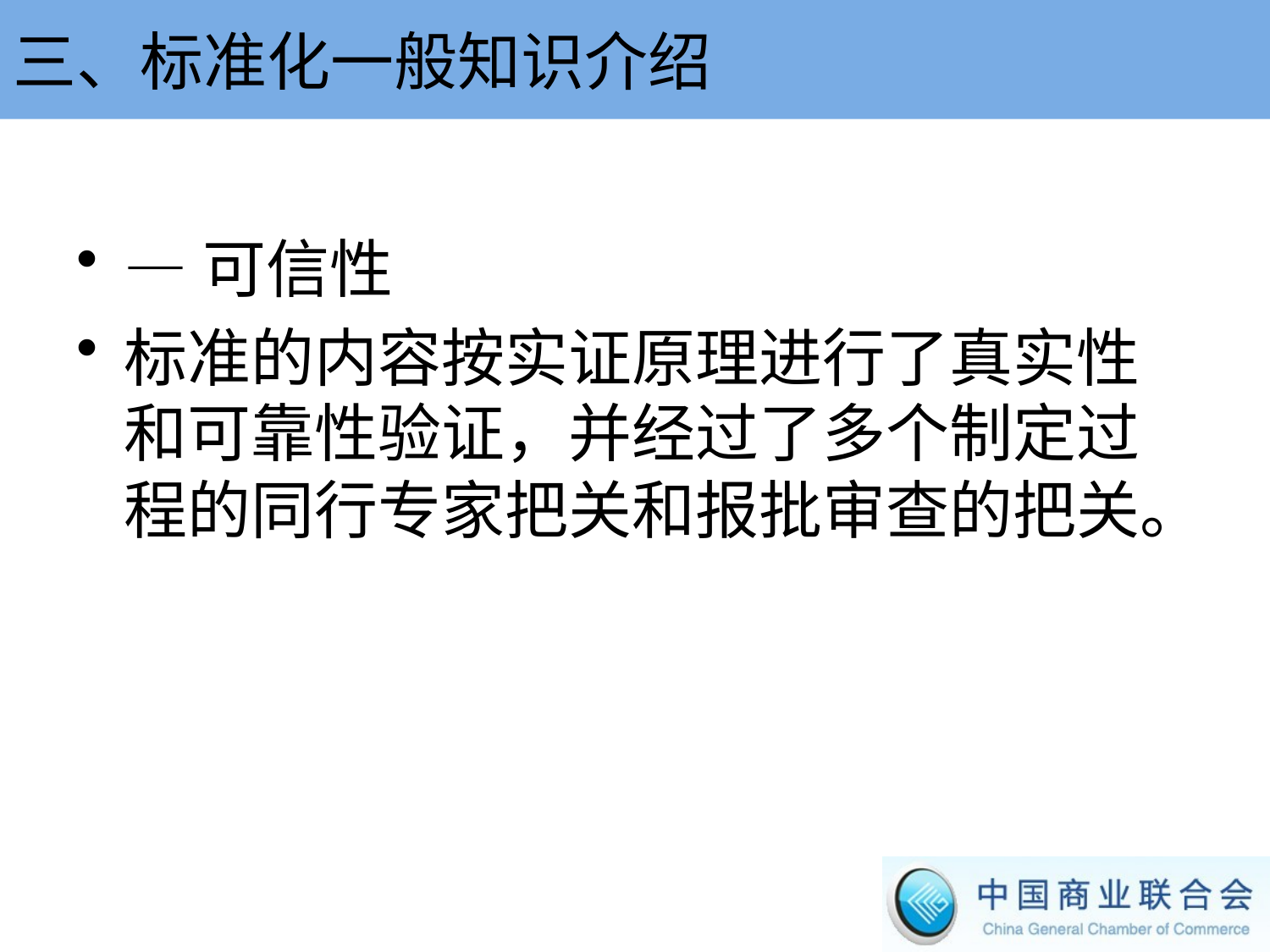

三、标准化一般知识介绍
—可信性
标准的内容按实证原理进行了真实性和可靠性验证，并经过了多个制定过程的同行专家把关和报批审查的把关。